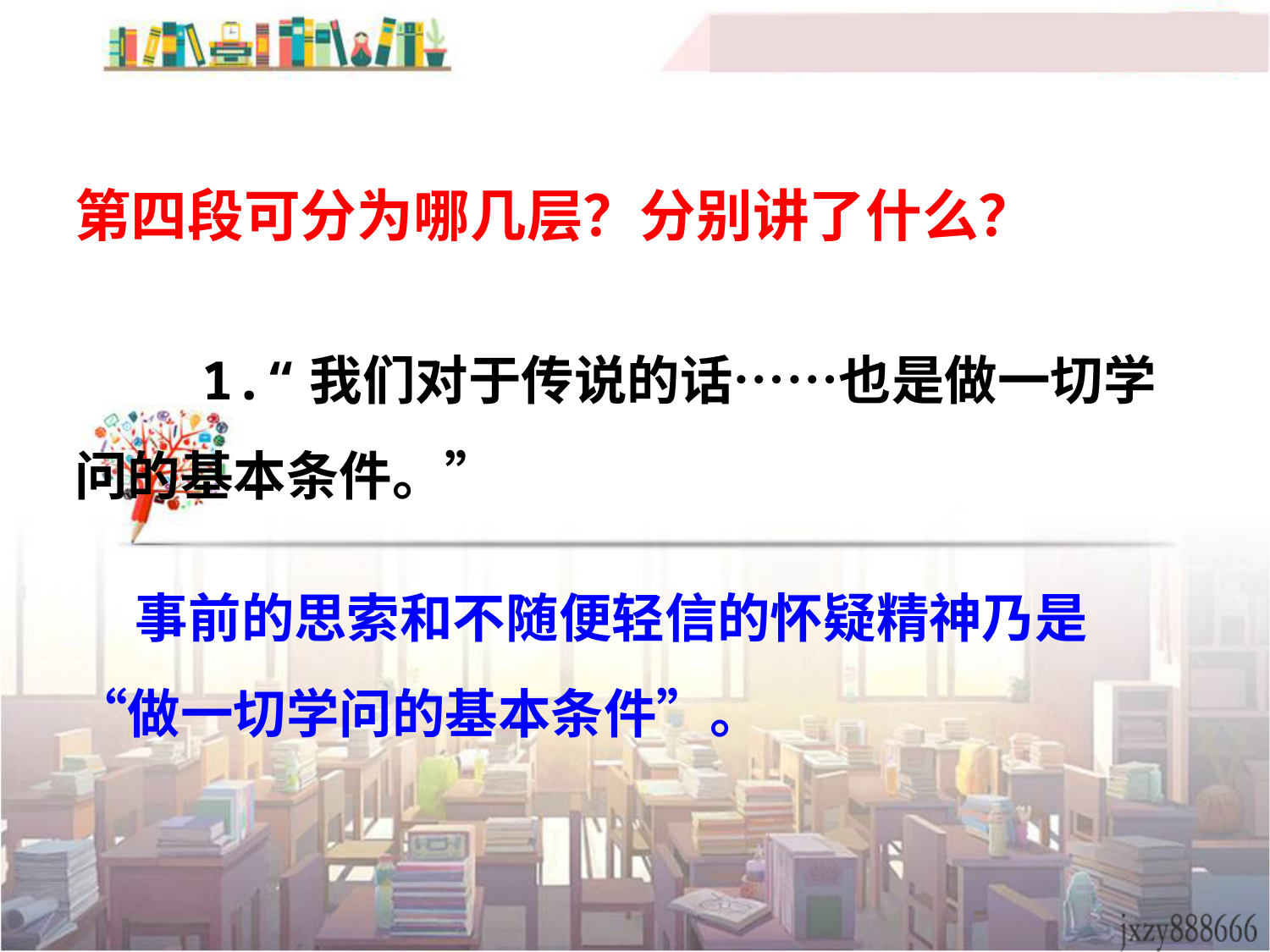

第四段可分为哪几层？分别讲了什么？
    1.“我们对于传说的话……也是做一切学问的基本条件。”
    事前的思索和不随便轻信的怀疑精神乃是“做一切学问的基本条件”。